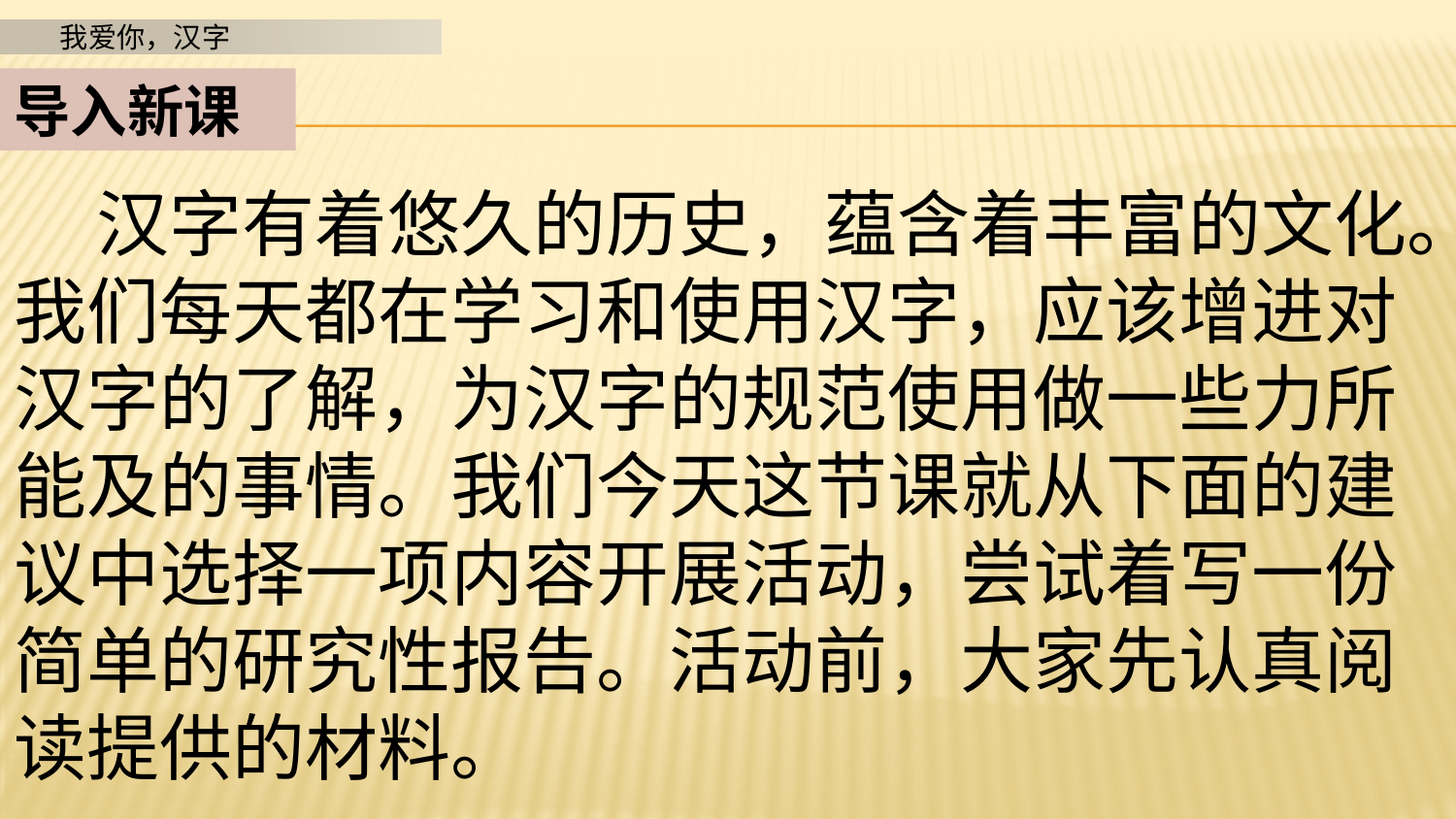

导入新课
    汉字有着悠久的历史，蕴含着丰富的文化。我们每天都在学习和使用汉字，应该增进对汉字的了解，为汉字的规范使用做一些力所能及的事情。我们今天这节课就从下面的建议中选择一项内容开展活动，尝试着写一份简单的研究性报告。活动前，大家先认真阅读提供的材料。